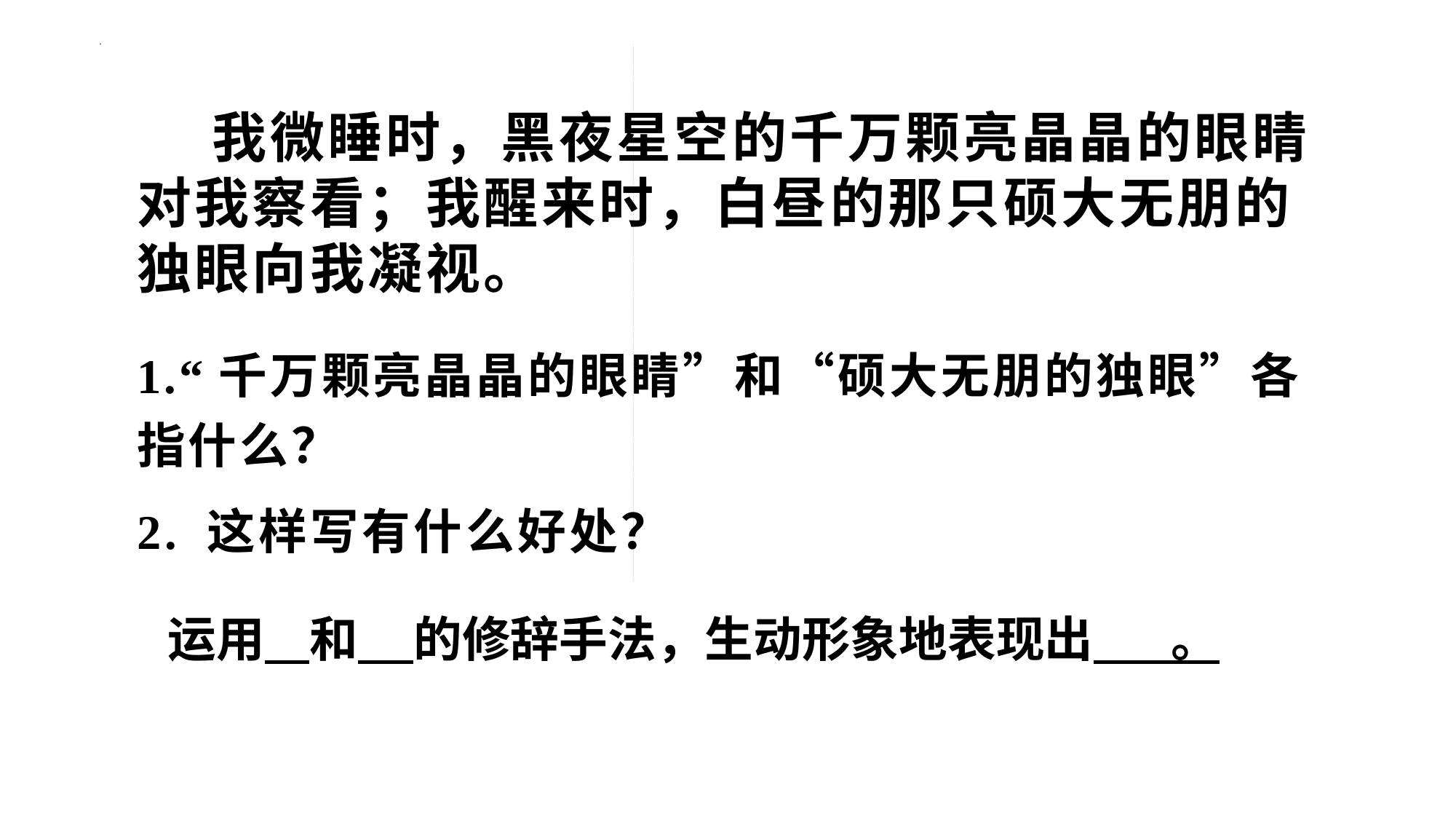

我微睡时，黑夜星空的千万颗亮晶晶的眼睛对我察看；我醒来时，白昼的那只硕大无朋的独眼向我凝视。
1.“千万颗亮晶晶的眼睛”和“硕大无朋的独眼”各指什么？
2. 这样写有什么好处？
运用    和     的修辞手法，生动形象地表现出       。